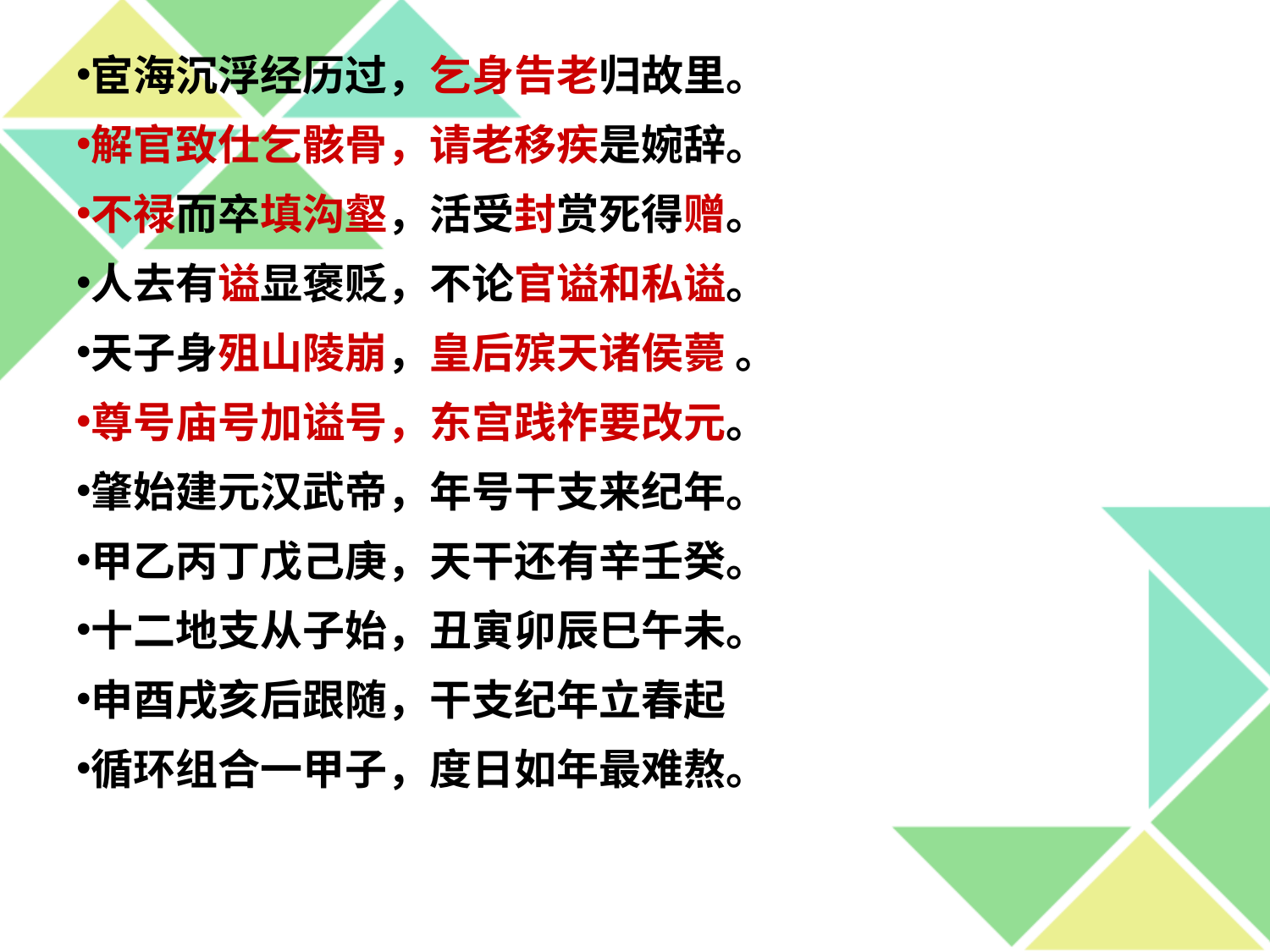

宦海沉浮经历过，乞身告老归故里。
解官致仕乞骸骨，请老移疾是婉辞。
不禄而卒填沟壑，活受封赏死得赠。
人去有谥显褒贬，不论官谥和私谥。
天子身殂山陵崩，皇后殡天诸侯薨 。
尊号庙号加谥号，东宫践祚要改元。
肇始建元汉武帝，年号干支来纪年。
甲乙丙丁戊己庚，天干还有辛壬癸。
十二地支从子始，丑寅卯辰巳午未。
申酉戌亥后跟随，干支纪年立春起
循环组合一甲子，度日如年最难熬。